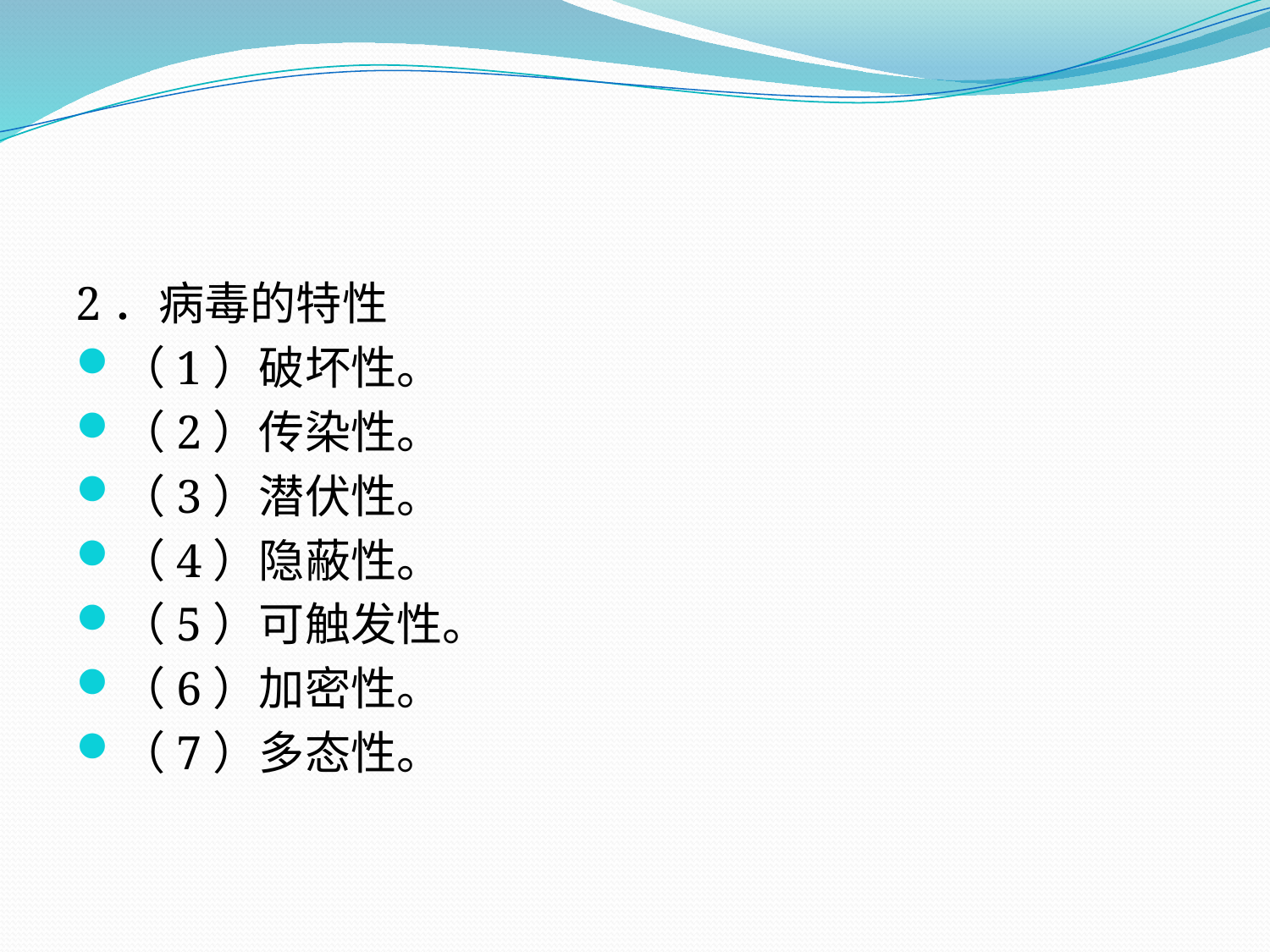

#
2．病毒的特性
（1）破坏性。
（2）传染性。
（3）潜伏性。
（4）隐蔽性。
（5）可触发性。
（6）加密性。
（7）多态性。